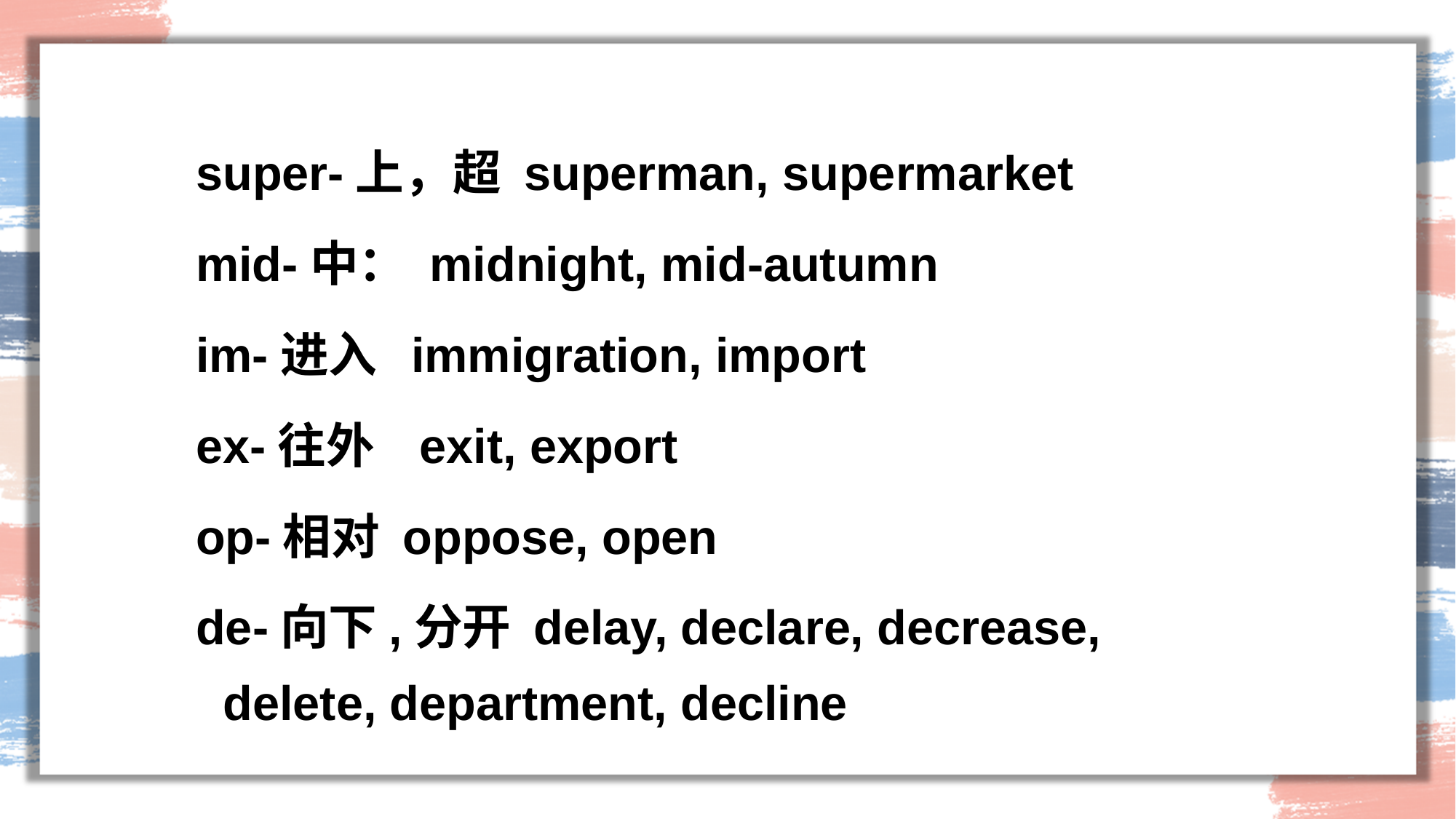

#
super-上，超 superman, supermarket
mid-中： midnight, mid-autumn
im-进入  immigration, import
ex-往外   exit, export
op-相对 oppose, open
de-向下,分开 delay, declare, decrease, delete, department, decline